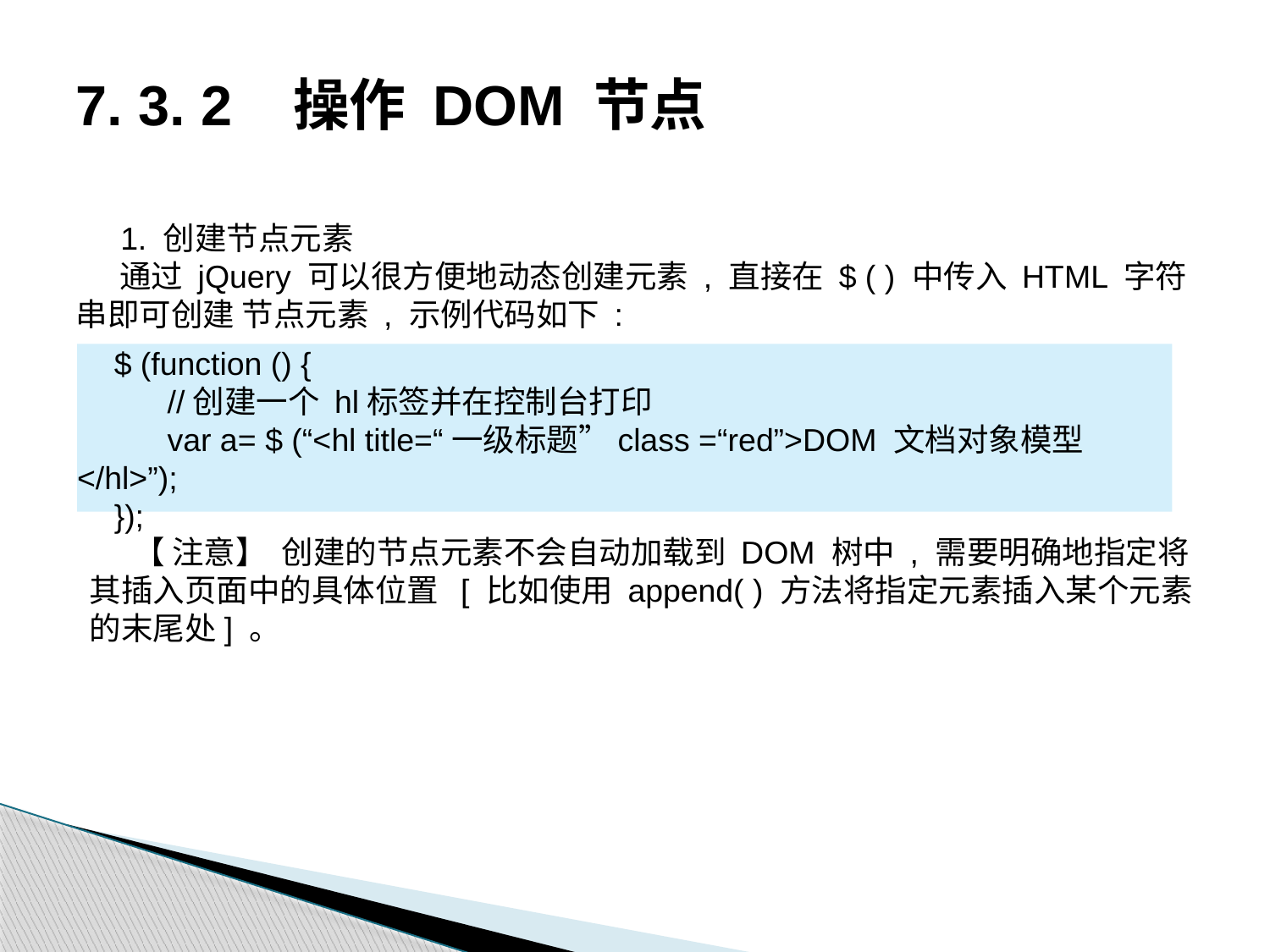

# 7. 3. 2   操作 DOM 节点
     1. 创建节点元素
     通过 jQuery 可以很方便地动态创建元素 , 直接在 $ ( ) 中传入 HTML 字符串即可创建 节点元素 , 示例代码如下 :
$ (function () {
      //创建一个 hl标签并在控制台打印
      var a= $ (“<hl title=“一级标题”class =“red”>DOM 文档对象模型 </hl>”);
});
     【 注意】  创建的节点元素不会自动加载到 DOM 树中 , 需要明确地指定将其插入页面中的具体位置  [ 比如使用 append( ) 方法将指定元素插入某个元素的末尾处] 。